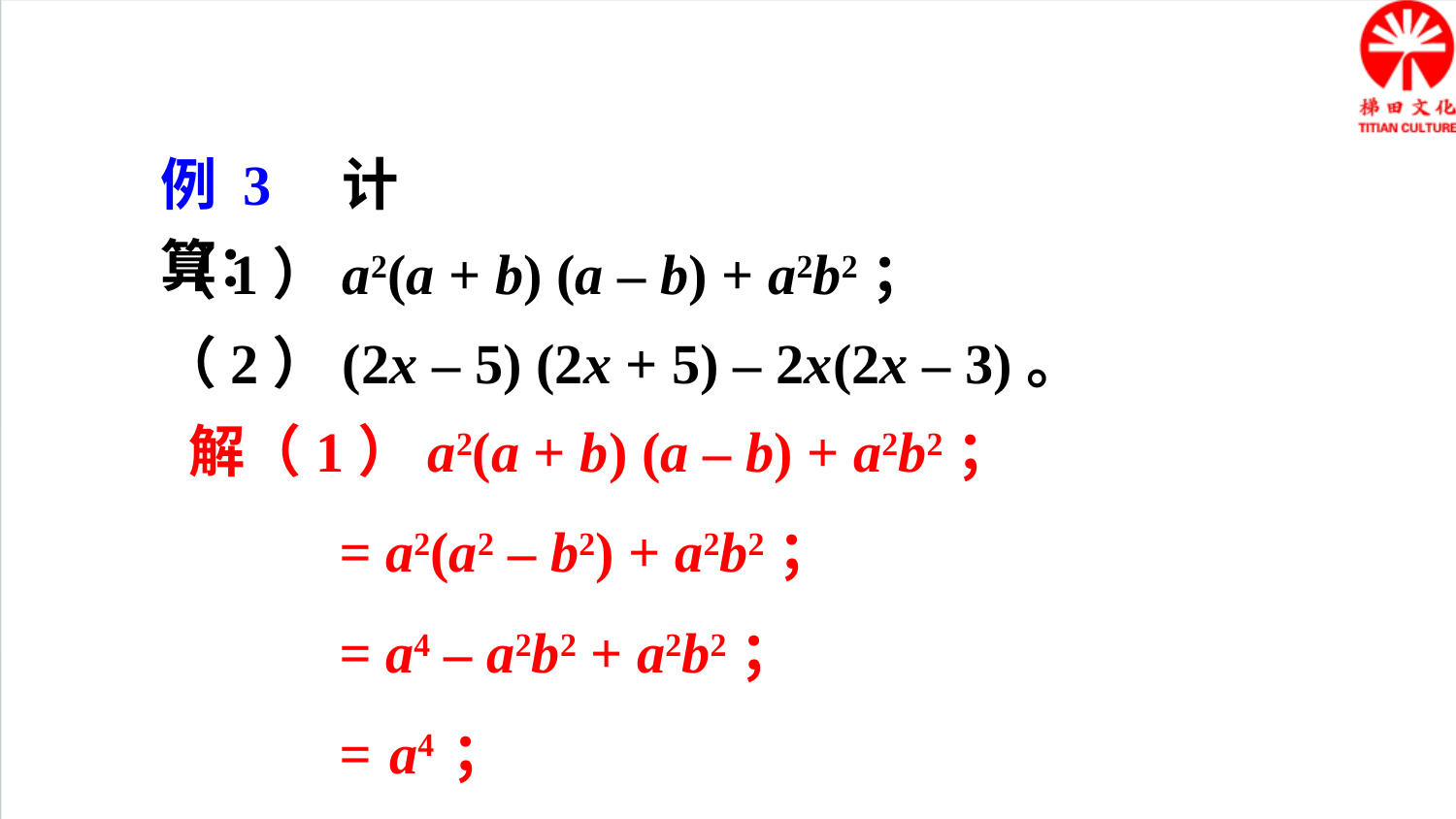

例 3    计算：
（1）a2(a + b) (a – b) + a2b2；
（2）(2x – 5) (2x + 5) – 2x(2x – 3)。
解（1）a2(a + b) (a – b) + a2b2；
= a2(a2 – b2) + a2b2；
= a4 – a2b2 + a2b2；
= a4；